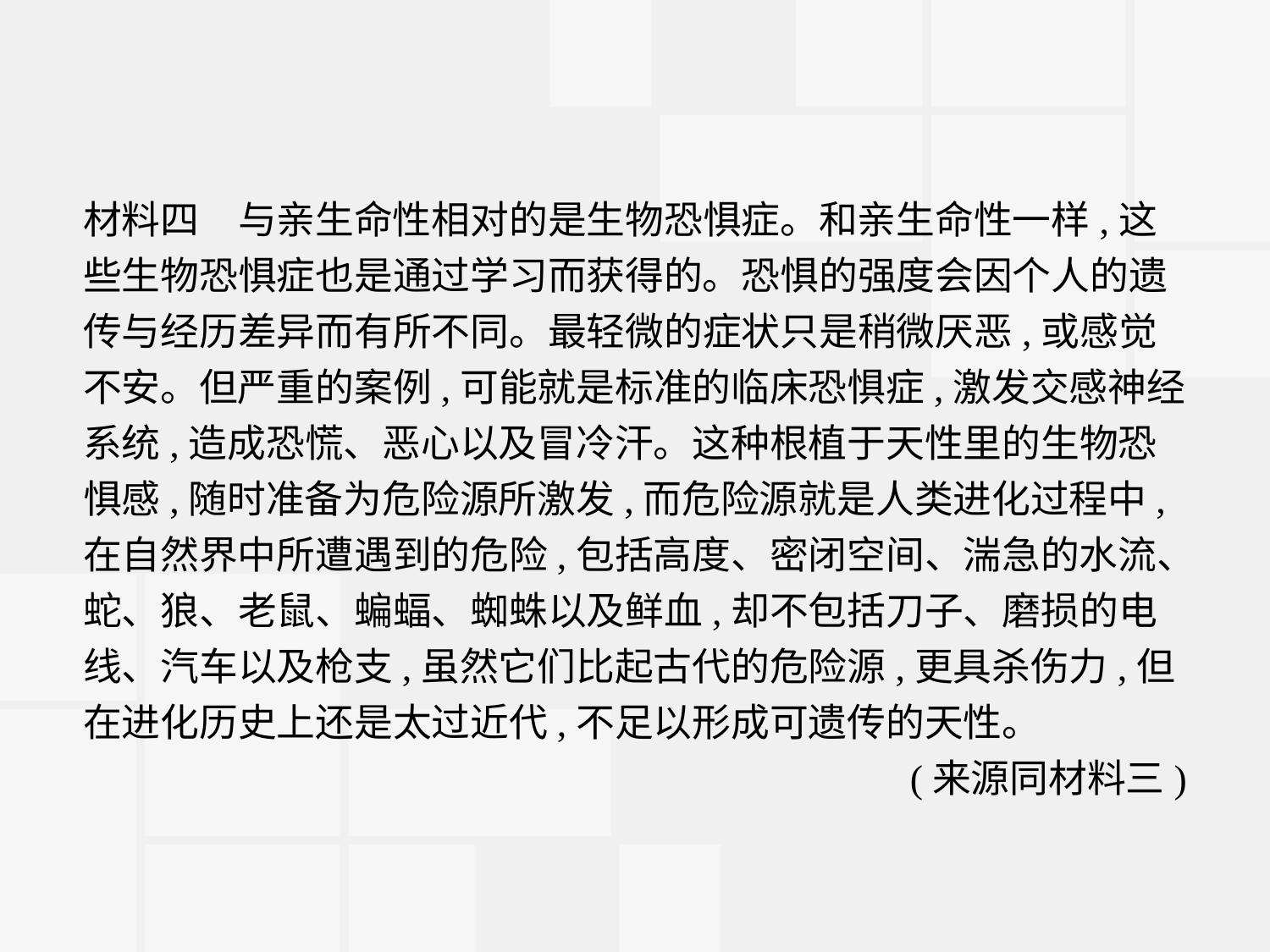

材料四　与亲生命性相对的是生物恐惧症。和亲生命性一样,这些生物恐惧症也是通过学习而获得的。恐惧的强度会因个人的遗传与经历差异而有所不同。最轻微的症状只是稍微厌恶,或感觉不安。但严重的案例,可能就是标准的临床恐惧症,激发交感神经系统,造成恐慌、恶心以及冒冷汗。这种根植于天性里的生物恐惧感,随时准备为危险源所激发,而危险源就是人类进化过程中,在自然界中所遭遇到的危险,包括高度、密闭空间、湍急的水流、蛇、狼、老鼠、蝙蝠、蜘蛛以及鲜血,却不包括刀子、磨损的电线、汽车以及枪支,虽然它们比起古代的危险源,更具杀伤力,但在进化历史上还是太过近代,不足以形成可遗传的天性。
(来源同材料三)